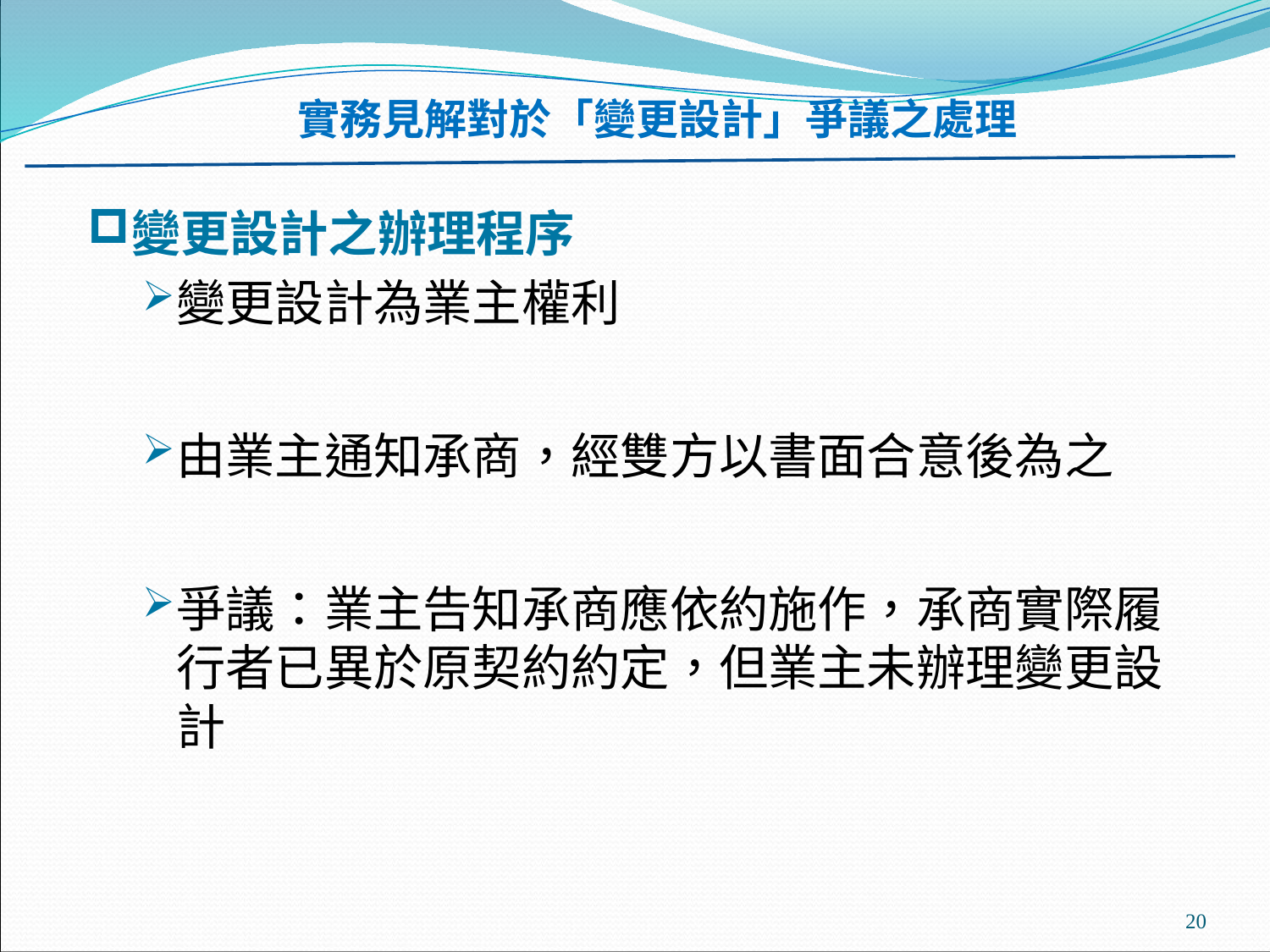

實務見解對於「變更設計」爭議之處理
#
變更設計之辦理程序
變更設計為業主權利

由業主通知承商，經雙方以書面合意後為之

爭議：業主告知承商應依約施作，承商實際履行者已異於原契約約定，但業主未辦理變更設計
20